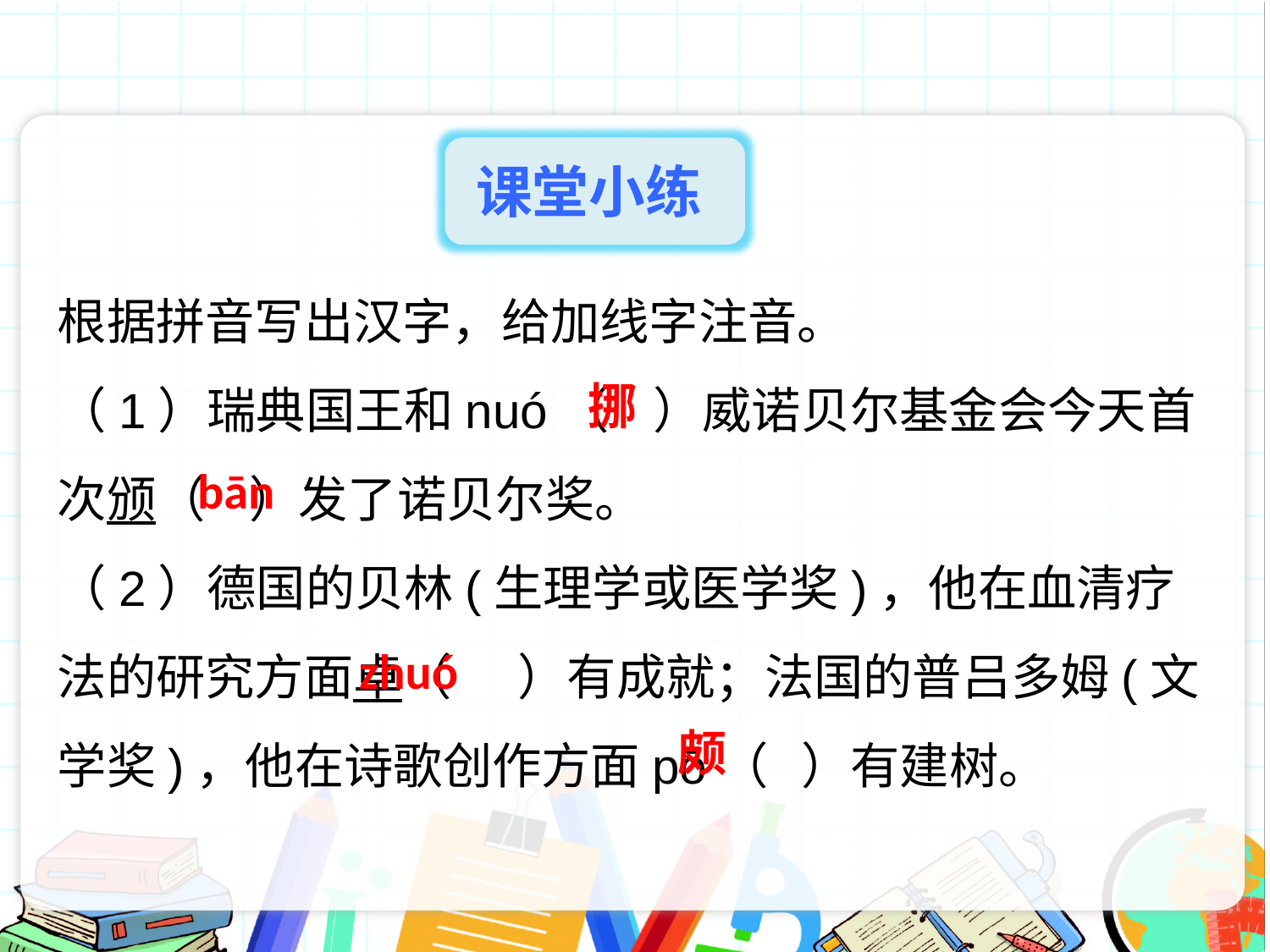

课堂小练
课堂小练
根据拼音写出汉字，给加线字注音。
（1）瑞典国王和nuó（    ）威诺贝尔基金会今天首次颁（    ）发了诺贝尔奖。
（2）德国的贝林(生理学或医学奖)，他在血清疗法的研究方面卓（      ）有成就；法国的普吕多姆(文学奖)，他在诗歌创作方面pō（   ）有建树。
挪
bān
zhuó
颇